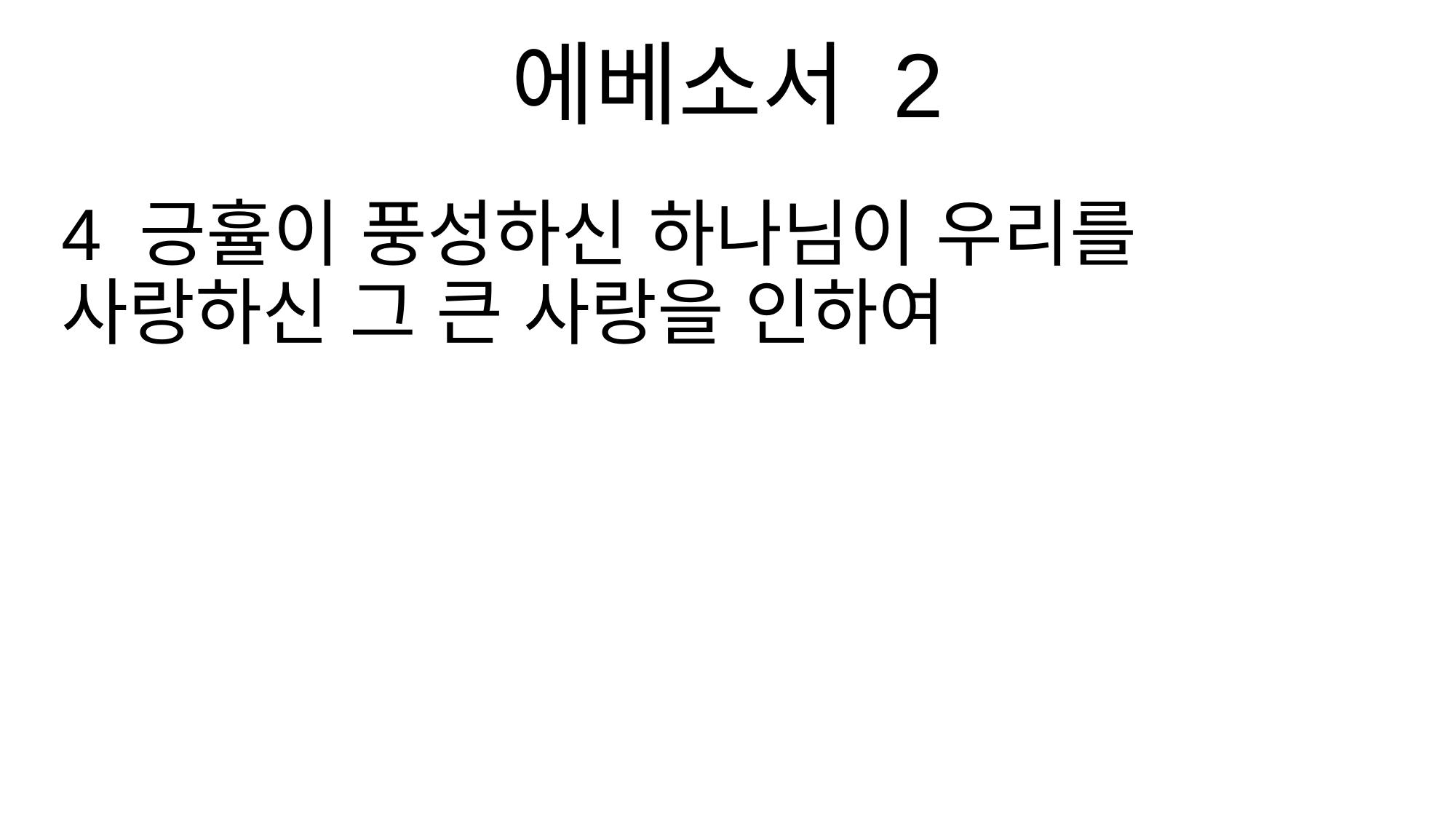

에베소서 2
4 긍휼이 풍성하신 하나님이 우리를 사랑하신 그 큰 사랑을 인하여